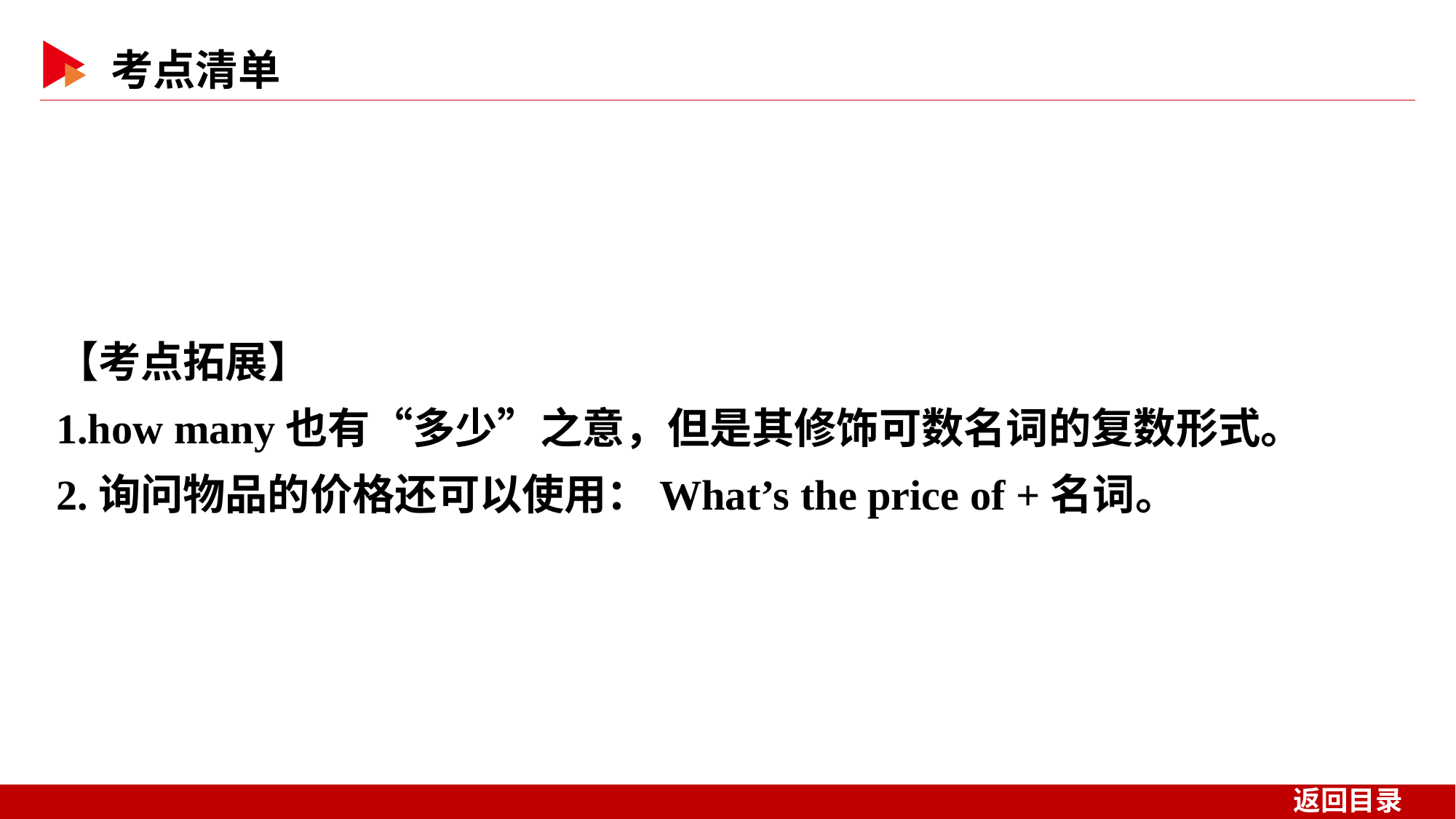

【考点拓展】
1.how many也有“多少”之意，但是其修饰可数名词的复数形式。
2.询问物品的价格还可以使用：What’s the price of +名词。